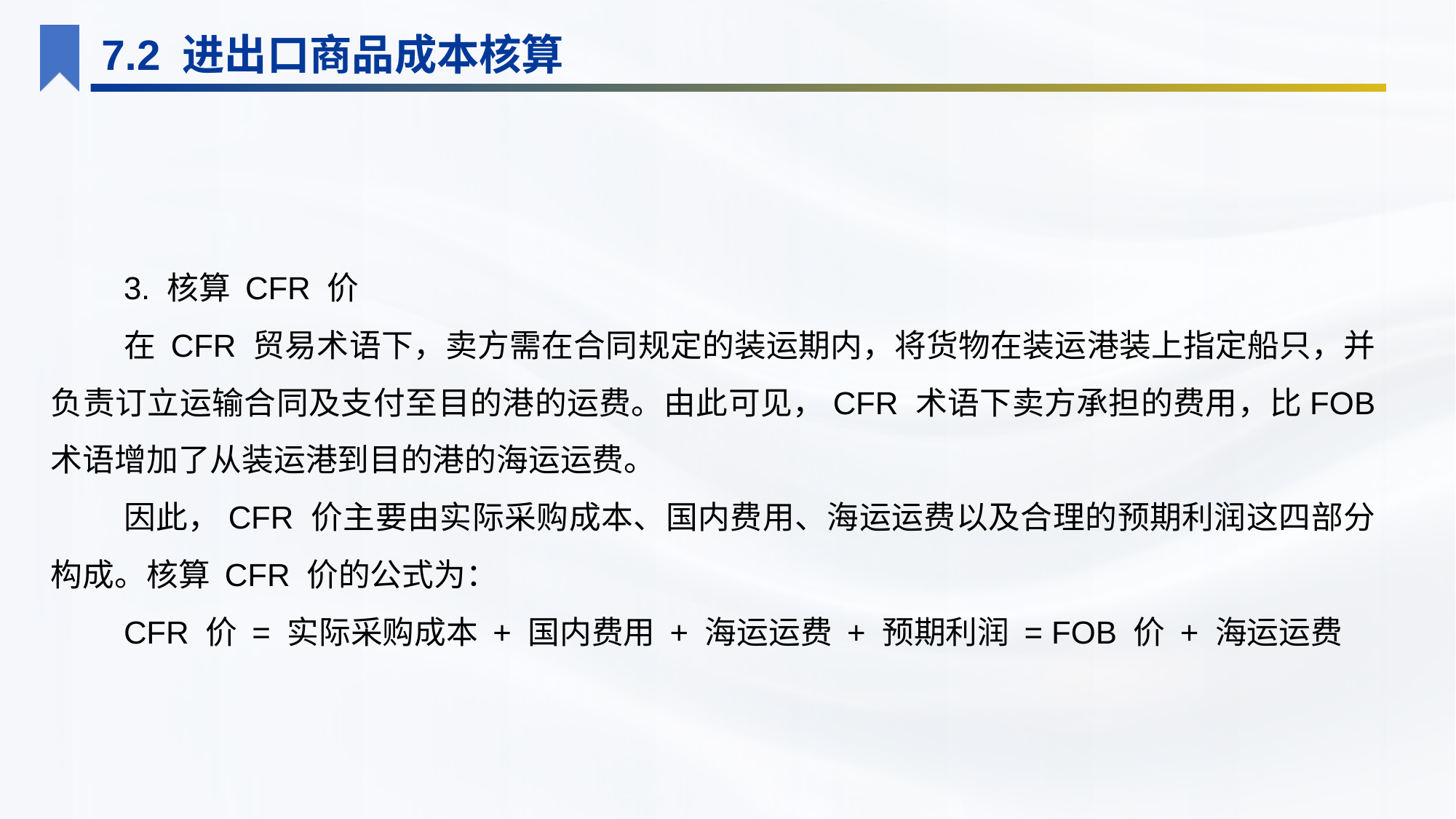

7.2 进出口商品成本核算
3. 核算 CFR 价
在 CFR 贸易术语下，卖方需在合同规定的装运期内，将货物在装运港装上指定船只，并负责订立运输合同及支付至目的港的运费。由此可见，CFR 术语下卖方承担的费用，比FOB 术语增加了从装运港到目的港的海运运费。
因此，CFR 价主要由实际采购成本、国内费用、海运运费以及合理的预期利润这四部分构成。核算 CFR 价的公式为：
CFR 价 = 实际采购成本 + 国内费用 + 海运运费 + 预期利润 = FOB 价 + 海运运费